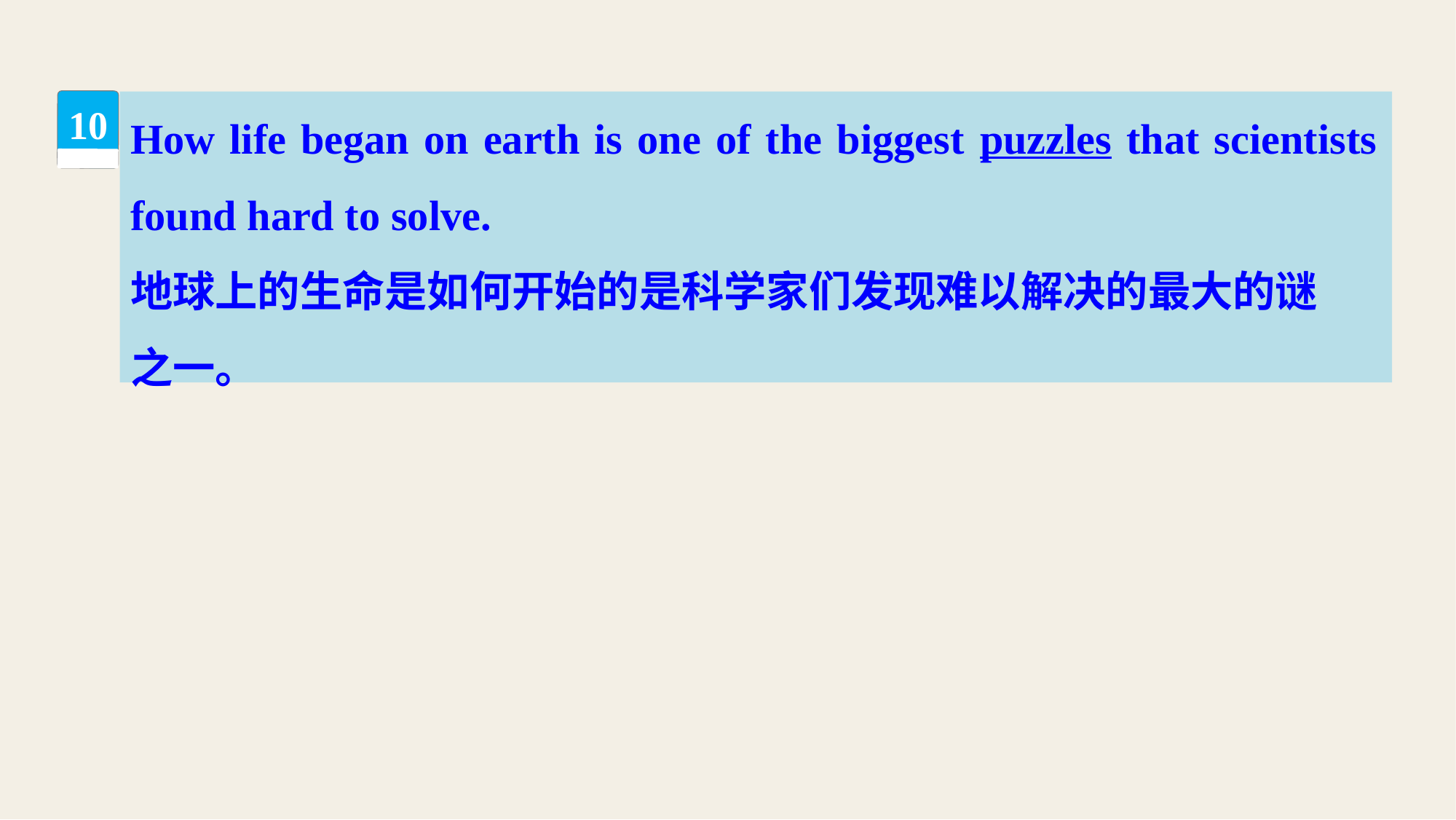

How life began on earth is one of the biggest puzzles that scientists found hard to solve.
地球上的生命是如何开始的是科学家们发现难以解决的最大的谜
之一。

10